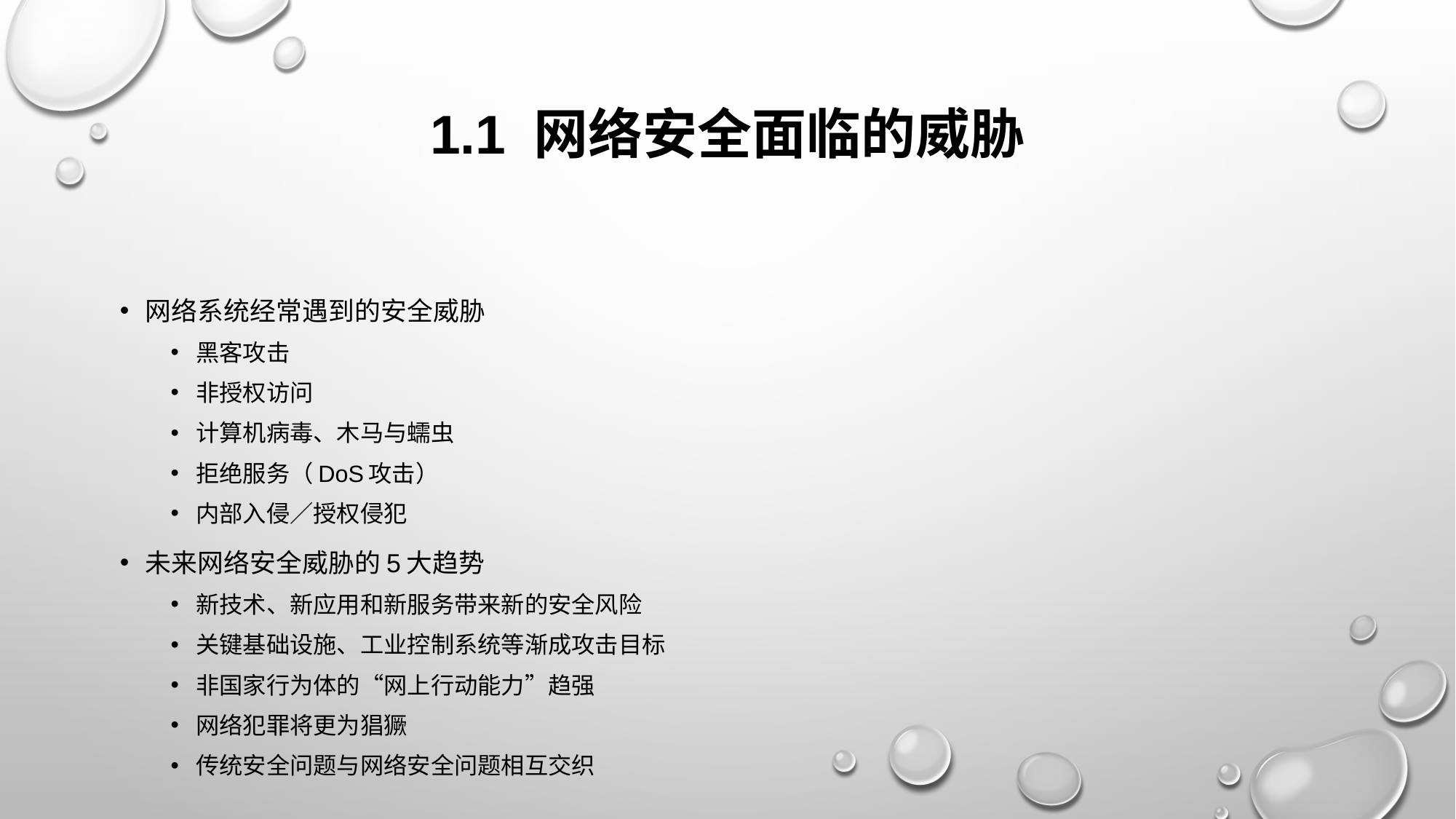

# 1.1 网络安全面临的威胁
网络系统经常遇到的安全威胁
黑客攻击
非授权访问
计算机病毒、木马与蠕虫
拒绝服务（DoS攻击）
内部入侵／授权侵犯
未来网络安全威胁的5大趋势
新技术、新应用和新服务带来新的安全风险
关键基础设施、工业控制系统等渐成攻击目标
非国家行为体的“网上行动能力”趋强
网络犯罪将更为猖獗
传统安全问题与网络安全问题相互交织